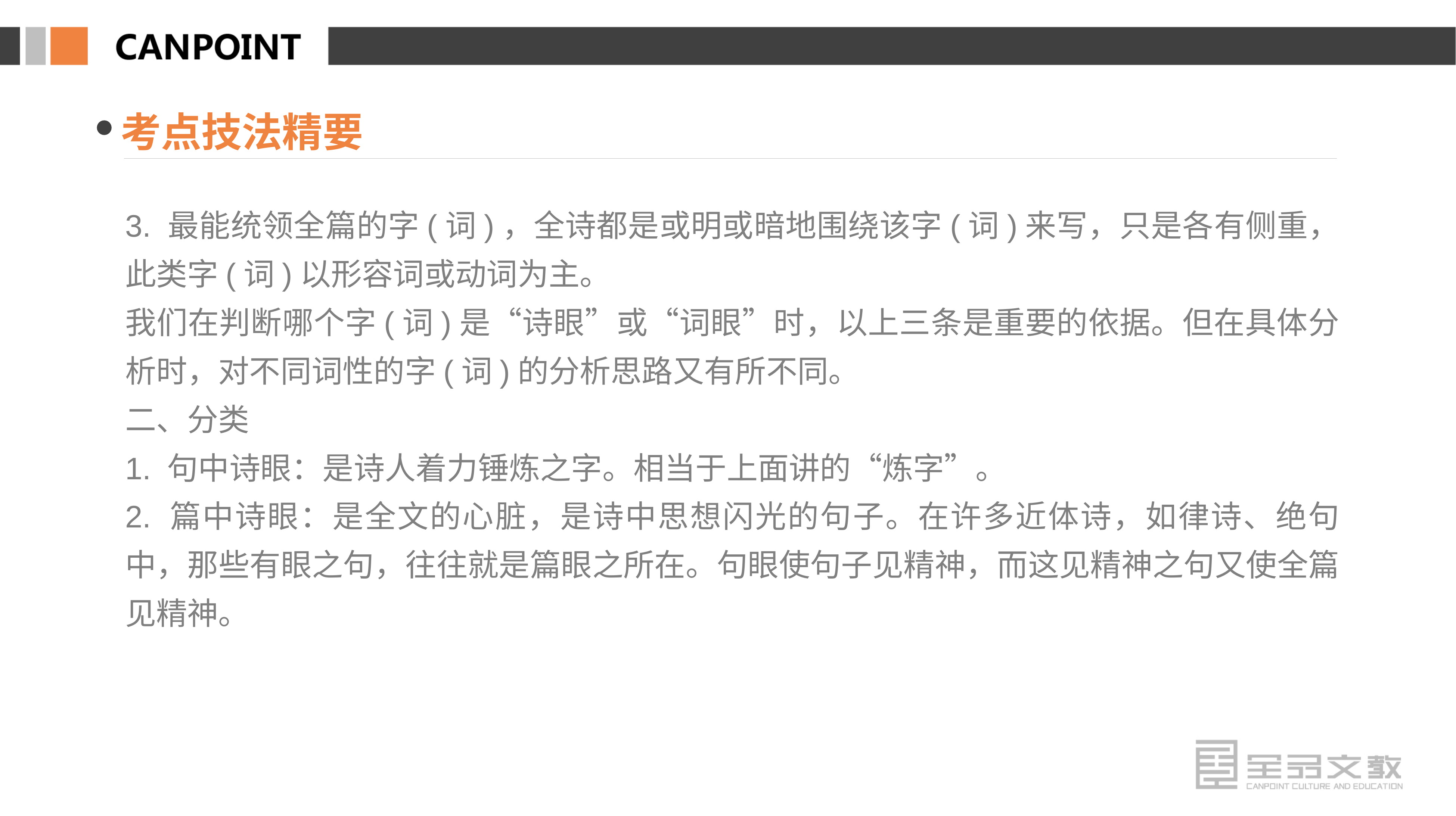

考点技法精要

3. 最能统领全篇的字(词)，全诗都是或明或暗地围绕该字(词)来写，只是各有侧重，此类字(词)以形容词或动词为主。
我们在判断哪个字(词)是“诗眼”或“词眼”时，以上三条是重要的依据。但在具体分析时，对不同词性的字(词)的分析思路又有所不同。
二、分类
1. 句中诗眼：是诗人着力锤炼之字。相当于上面讲的“炼字”。
2. 篇中诗眼：是全文的心脏，是诗中思想闪光的句子。在许多近体诗，如律诗、绝句中，那些有眼之句，往往就是篇眼之所在。句眼使句子见精神，而这见精神之句又使全篇见精神。